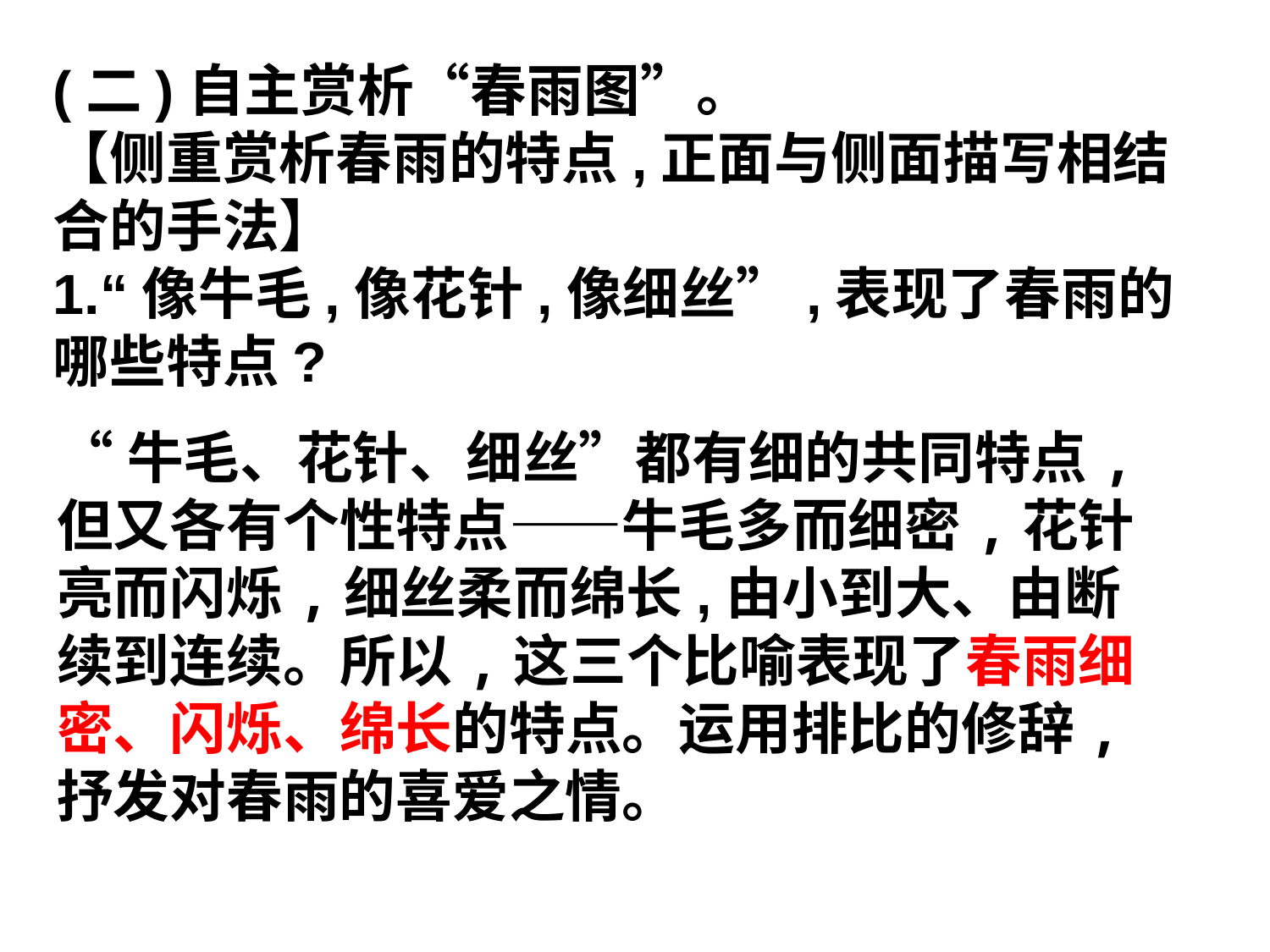

(二)自主赏析“春雨图”。
【侧重赏析春雨的特点,正面与侧面描写相结合的手法】
1.“像牛毛,像花针,像细丝”,表现了春雨的哪些特点?
“牛毛、花针、细丝”都有细的共同特点,但又各有个性特点——牛毛多而细密,花针亮而闪烁,细丝柔而绵长,由小到大、由断续到连续。所以,这三个比喻表现了春雨细密、闪烁、绵长的特点。运用排比的修辞,抒发对春雨的喜爱之情。